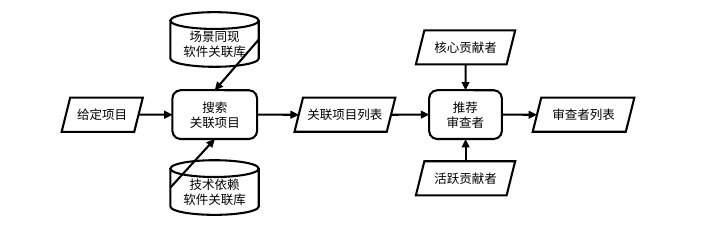

场景同现
软件关联库
核心贡献者
搜索
关联项目
推荐
审查者
给定项目
关联项目列表
审查者列表
技术依赖
软件关联库
活跃贡献者